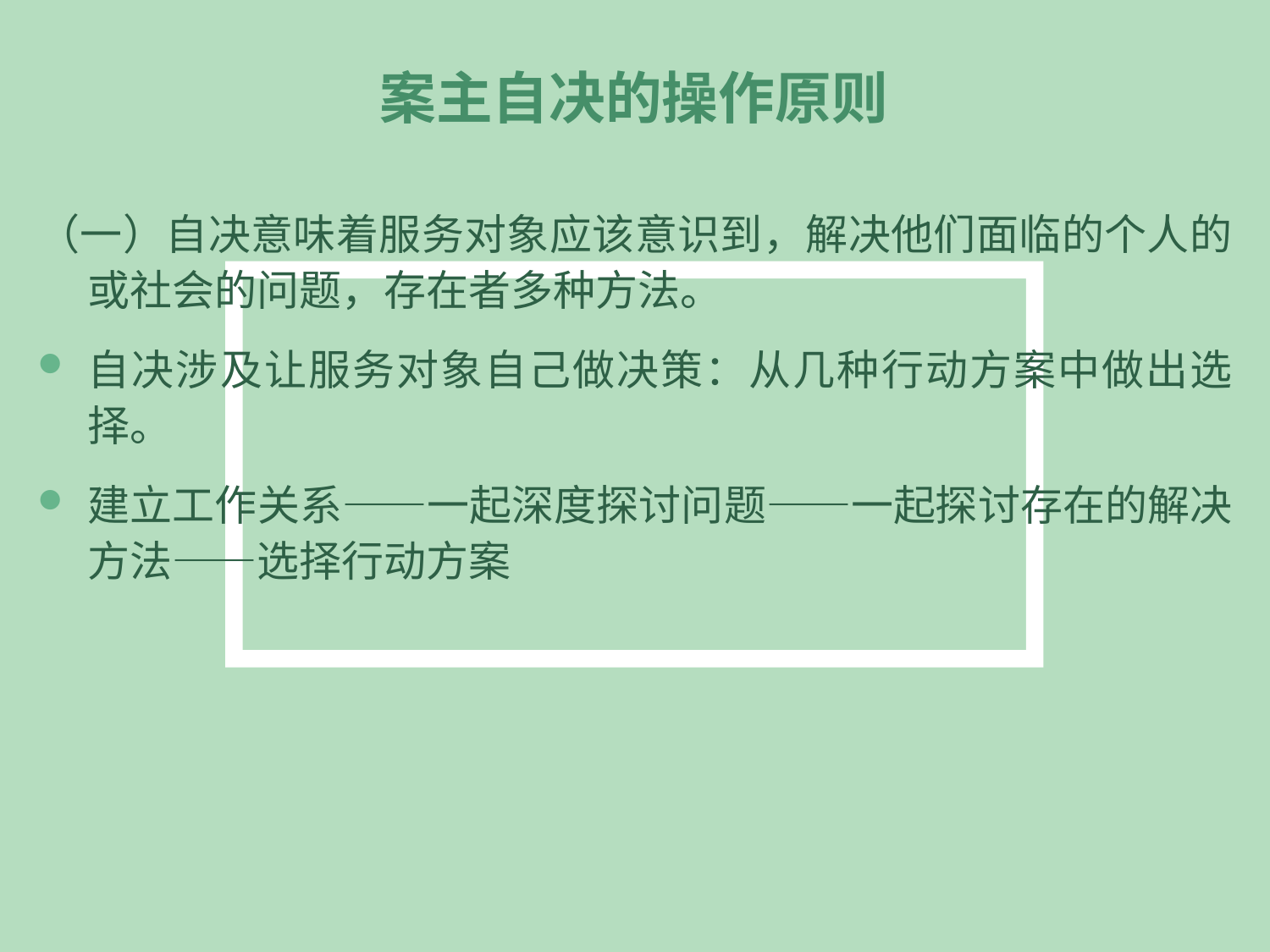

# 案主自决的操作原则
（一）自决意味着服务对象应该意识到，解决他们面临的个人的或社会的问题，存在者多种方法。
自决涉及让服务对象自己做决策：从几种行动方案中做出选择。
建立工作关系——一起深度探讨问题——一起探讨存在的解决方法——选择行动方案